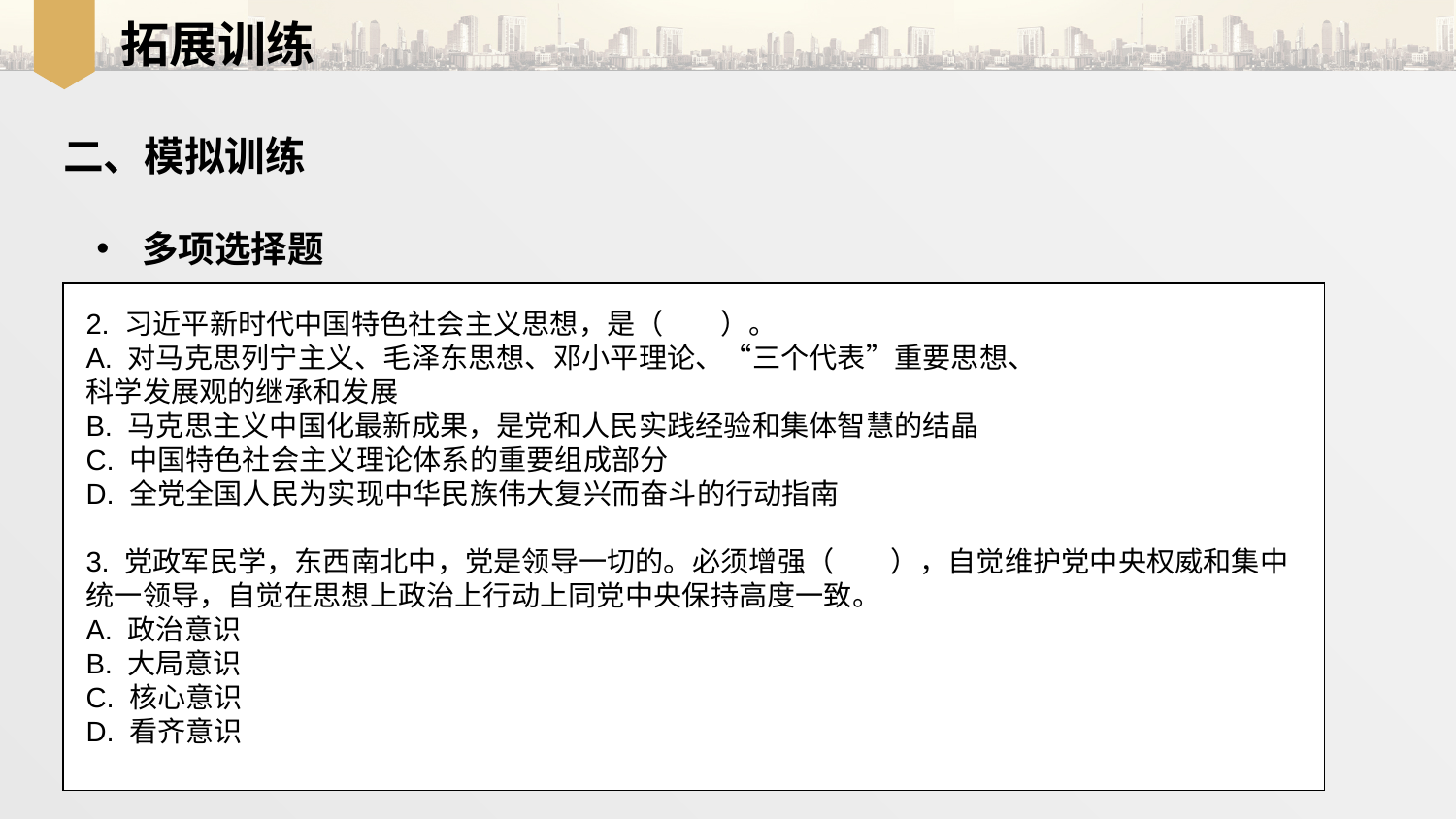

拓展训练
二、模拟训练
多项选择题

2. 习近平新时代中国特色社会主义思想，是（　　）。
A. 对马克思列宁主义、毛泽东思想、邓小平理论、“三个代表”重要思想、
科学发展观的继承和发展
B. 马克思主义中国化最新成果，是党和人民实践经验和集体智慧的结晶
C. 中国特色社会主义理论体系的重要组成部分
D. 全党全国人民为实现中华民族伟大复兴而奋斗的行动指南

3. 党政军民学，东西南北中，党是领导一切的。必须增强（　　），自觉维护党中央权威和集中统一领导，自觉在思想上政治上行动上同党中央保持高度一致。
A. 政治意识
B. 大局意识
C. 核心意识
D. 看齐意识